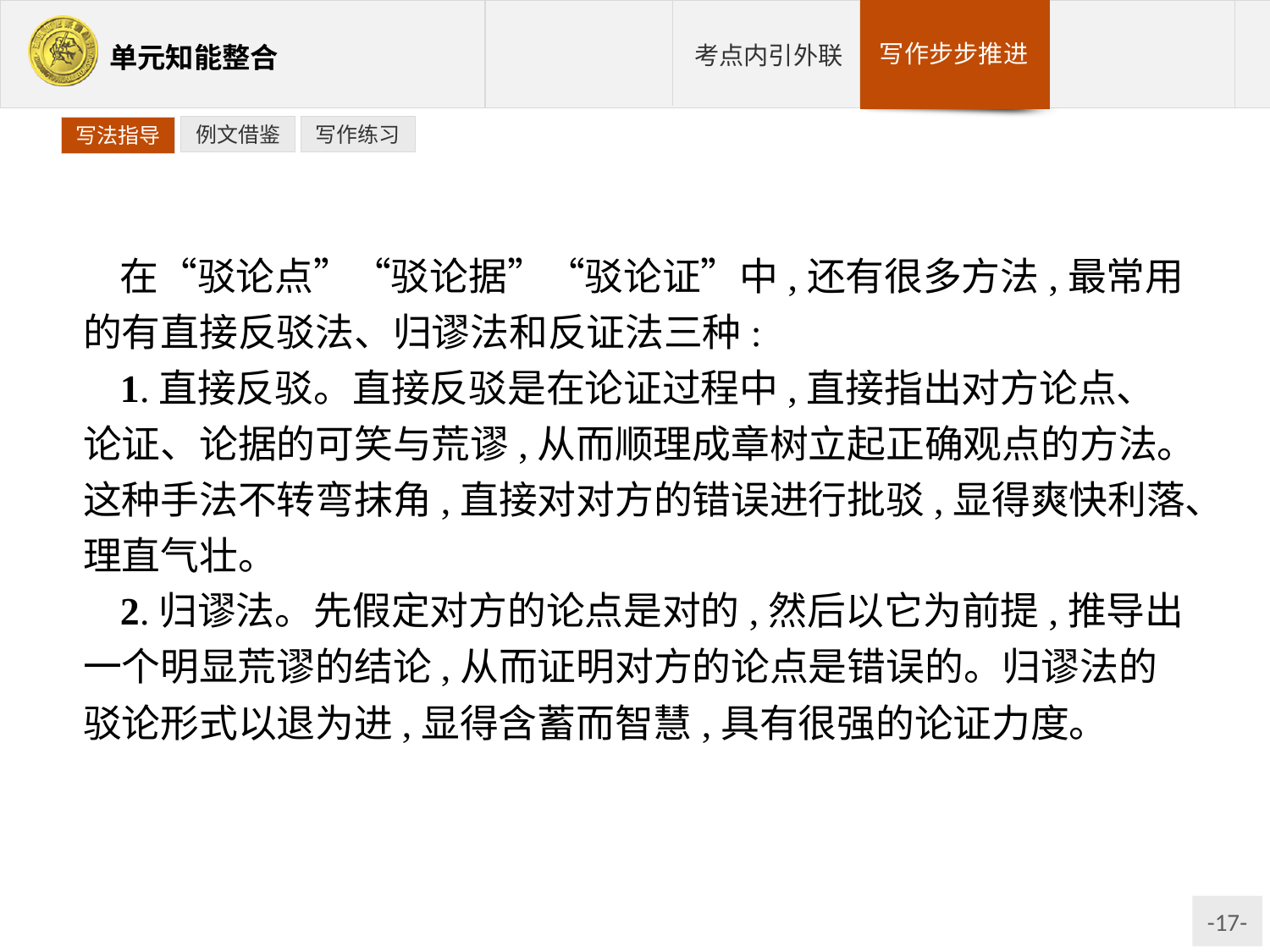

例文借鉴
写作练习
写法指导
在“驳论点”“驳论据”“驳论证”中,还有很多方法,最常用的有直接反驳法、归谬法和反证法三种:
1.直接反驳。直接反驳是在论证过程中,直接指出对方论点、论证、论据的可笑与荒谬,从而顺理成章树立起正确观点的方法。这种手法不转弯抹角,直接对对方的错误进行批驳,显得爽快利落、理直气壮。
2.归谬法。先假定对方的论点是对的,然后以它为前提,推导出一个明显荒谬的结论,从而证明对方的论点是错误的。归谬法的驳论形式以退为进,显得含蓄而智慧,具有很强的论证力度。